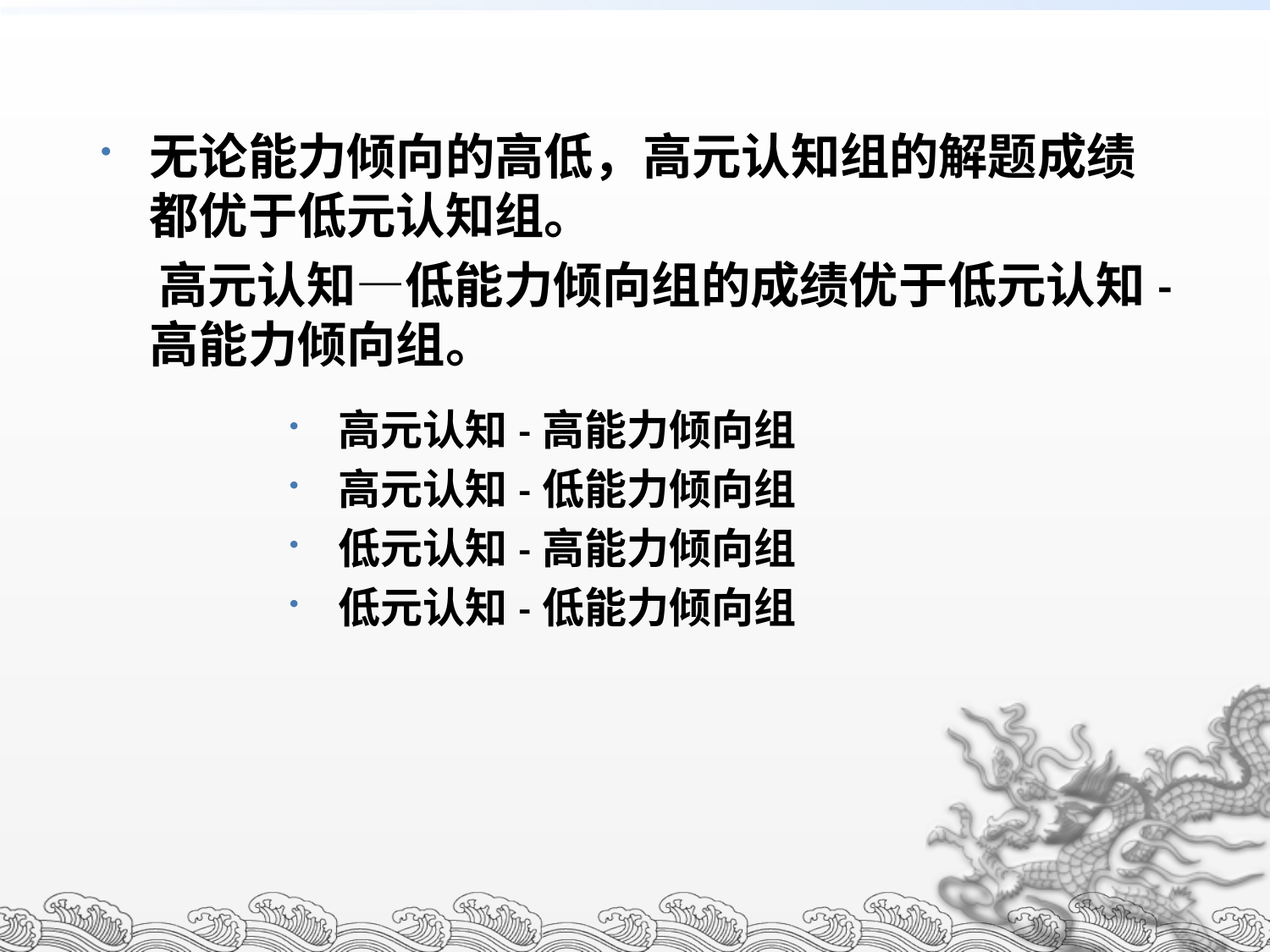

无论能力倾向的高低，高元认知组的解题成绩都优于低元认知组。
    高元认知―低能力倾向组的成绩优于低元认知-高能力倾向组。

高元认知-高能力倾向组
高元认知-低能力倾向组
低元认知-高能力倾向组
低元认知-低能力倾向组